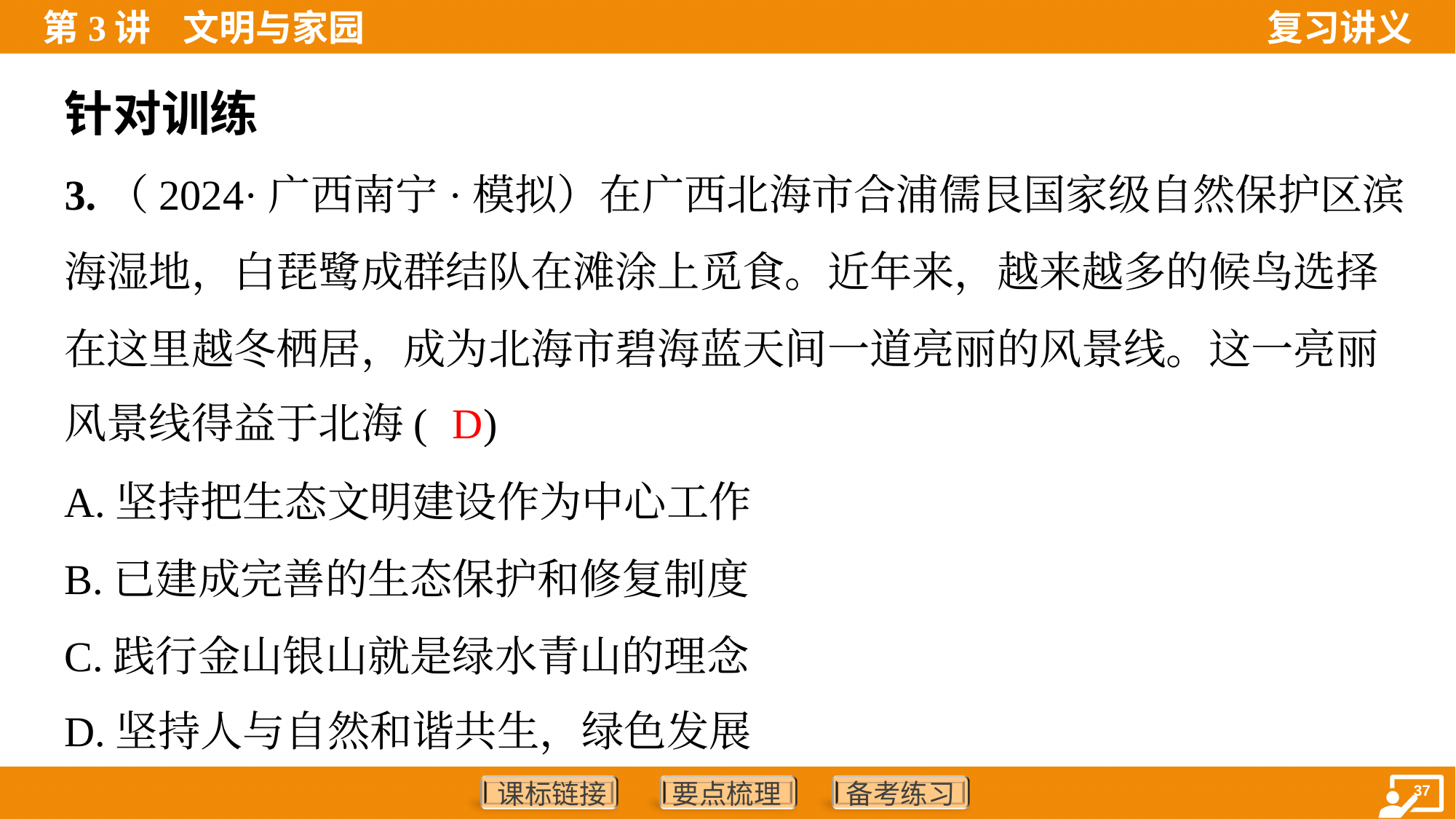

针对训练
3.（2024·广西南宁·模拟）在广西北海市合浦儒艮国家级自然保护区滨
海湿地，白琵鹭成群结队在滩涂上觅食。近年来，越来越多的候鸟选择
在这里越冬栖居，成为北海市碧海蓝天间一道亮丽的风景线。这一亮丽
风景线得益于北海(     )
D
A.坚持把生态文明建设作为中心工作
B.已建成完善的生态保护和修复制度
C.践行金山银山就是绿水青山的理念
D.坚持人与自然和谐共生，绿色发展